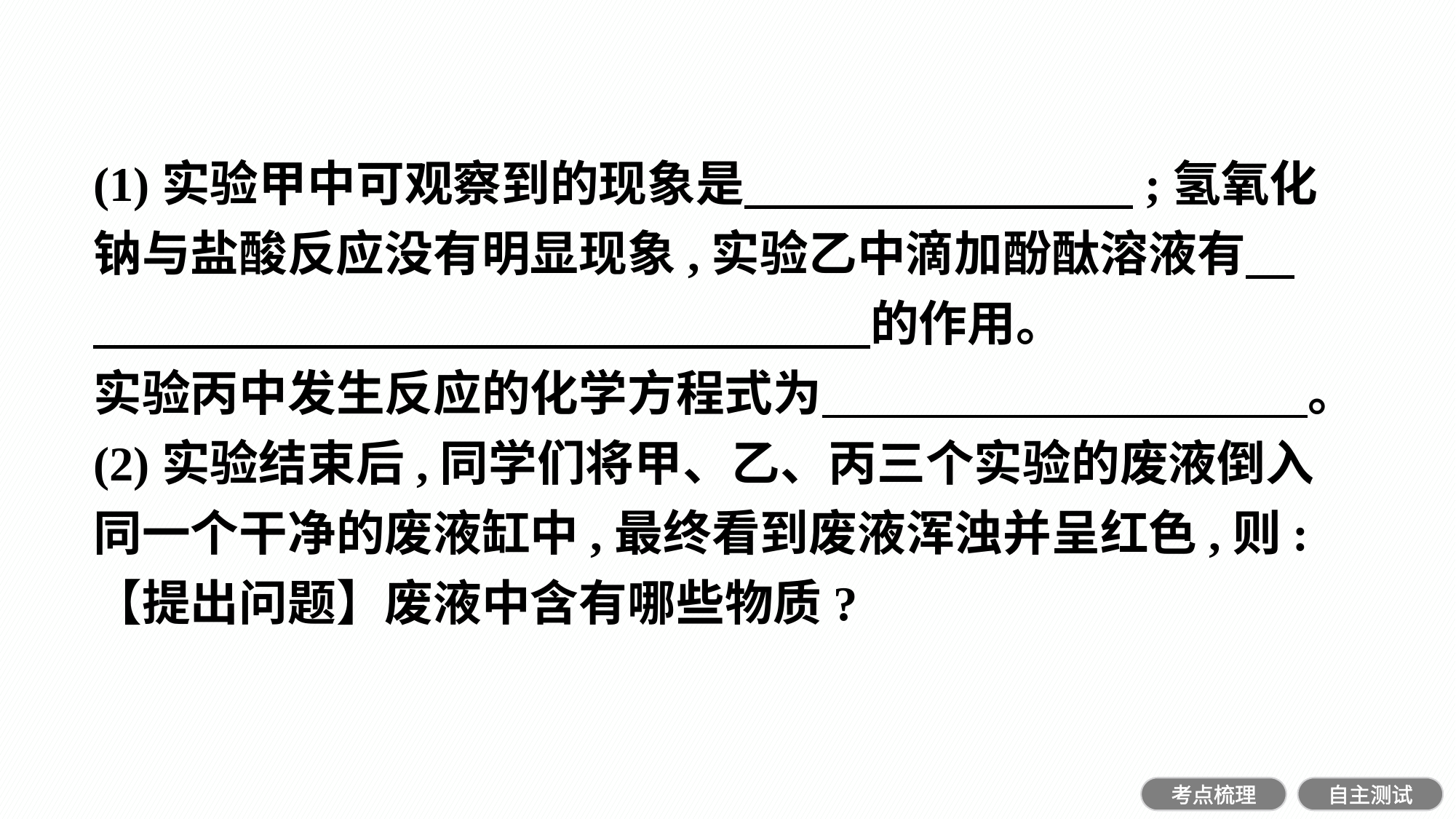

(1)实验甲中可观察到的现象是　　　　　　　　;氢氧化钠与盐酸反应没有明显现象,实验乙中滴加酚酞溶液有
　　　　　　　　　　　　　　　　的作用。
实验丙中发生反应的化学方程式为　　　　　　　　　　。
(2)实验结束后,同学们将甲、乙、丙三个实验的废液倒入同一个干净的废液缸中,最终看到废液浑浊并呈红色,则:
【提出问题】废液中含有哪些物质?